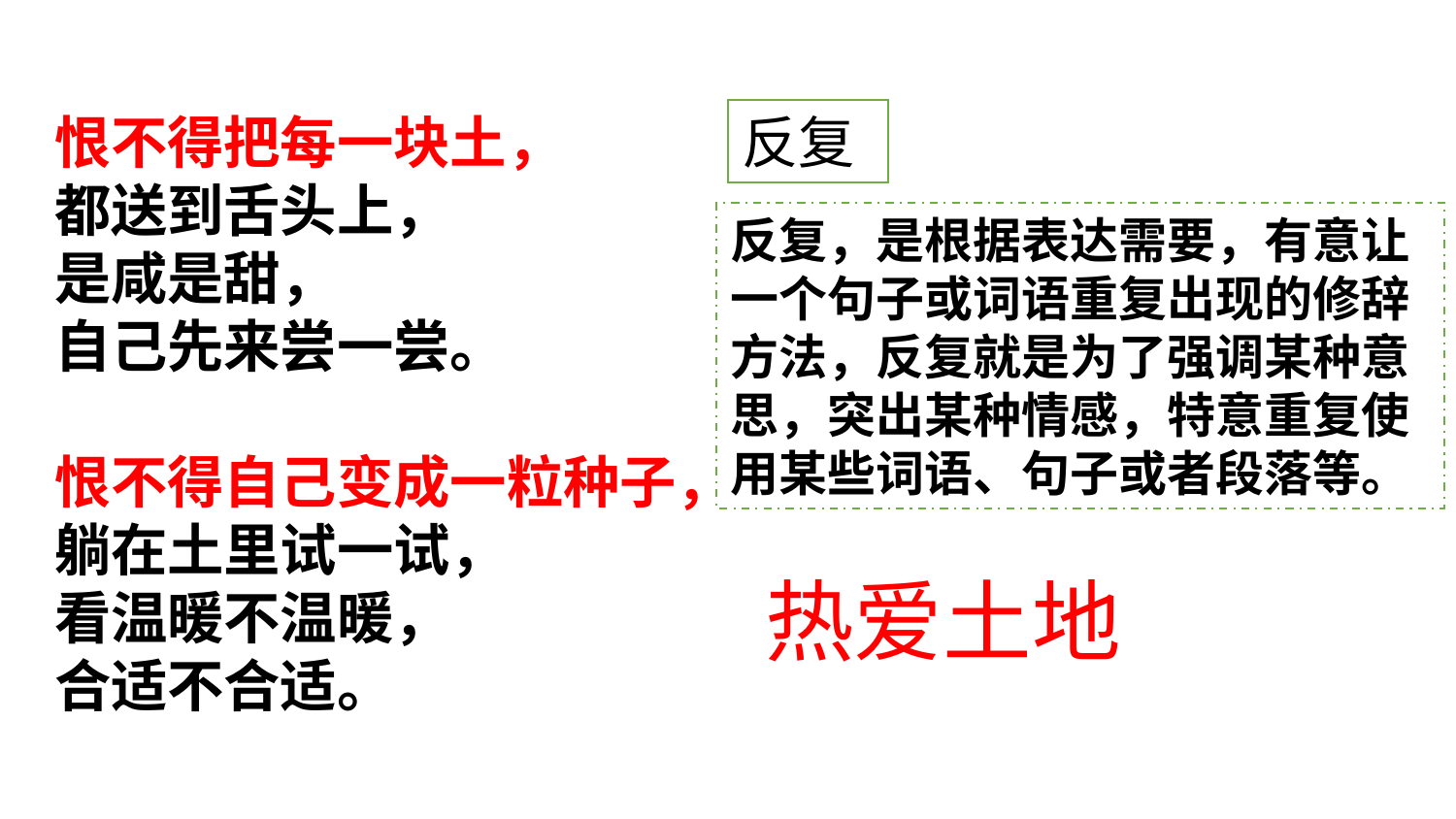

恨不得把每一块土，
都送到舌头上，
是咸是甜，
自己先来尝一尝。

恨不得自己变成一粒种子，
躺在土里试一试，
看温暖不温暖，
合适不合适。
反复
反复，是根据表达需要，有意让一个句子或词语重复出现的修辞方法，反复就是为了强调某种意思，突出某种情感，特意重复使用某些词语、句子或者段落等。
热爱土地